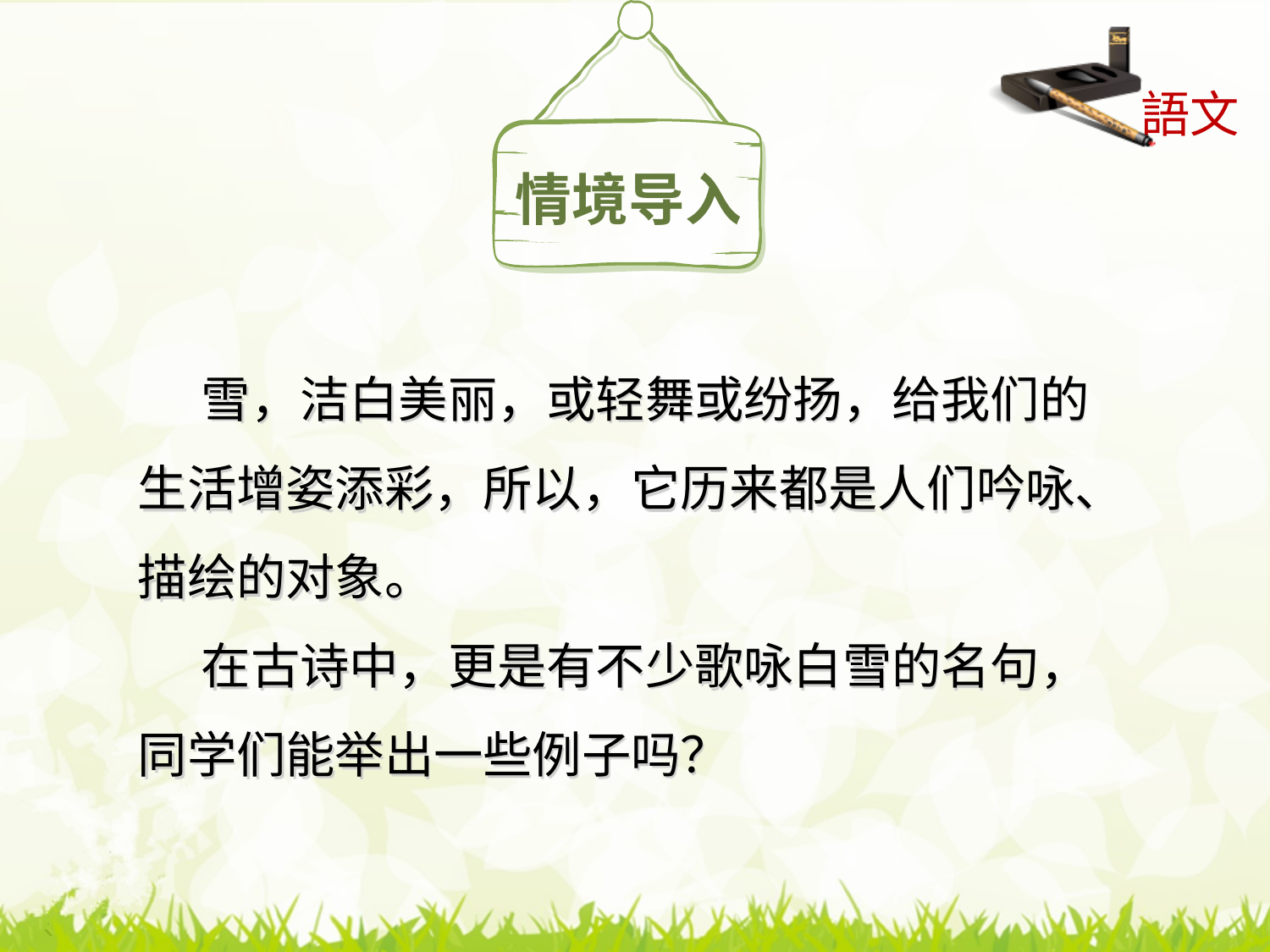

情境导入
雪，洁白美丽，或轻舞或纷扬，给我们的生活增姿添彩，所以，它历来都是人们吟咏、描绘的对象。
在古诗中，更是有不少歌咏白雪的名句，同学们能举出一些例子吗？